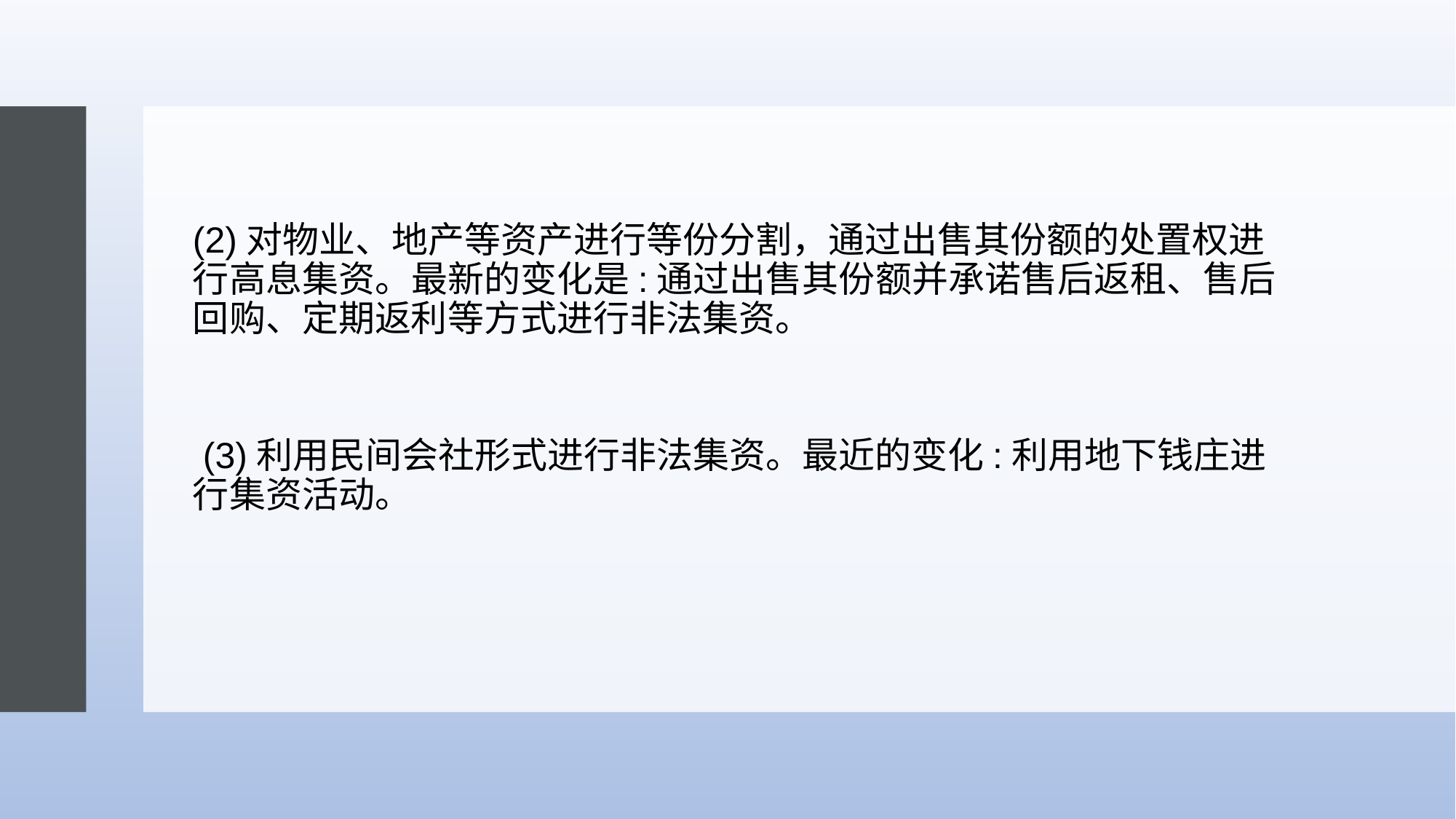

#

(2)对物业、地产等资产进行等份分割，通过出售其份额的处置权进行高息集资。最新的变化是:通过出售其份额并承诺售后返租、售后回购、定期返利等方式进行非法集资。
 (3)利用民间会社形式进行非法集资。最近的变化:利用地下钱庄进行集资活动。